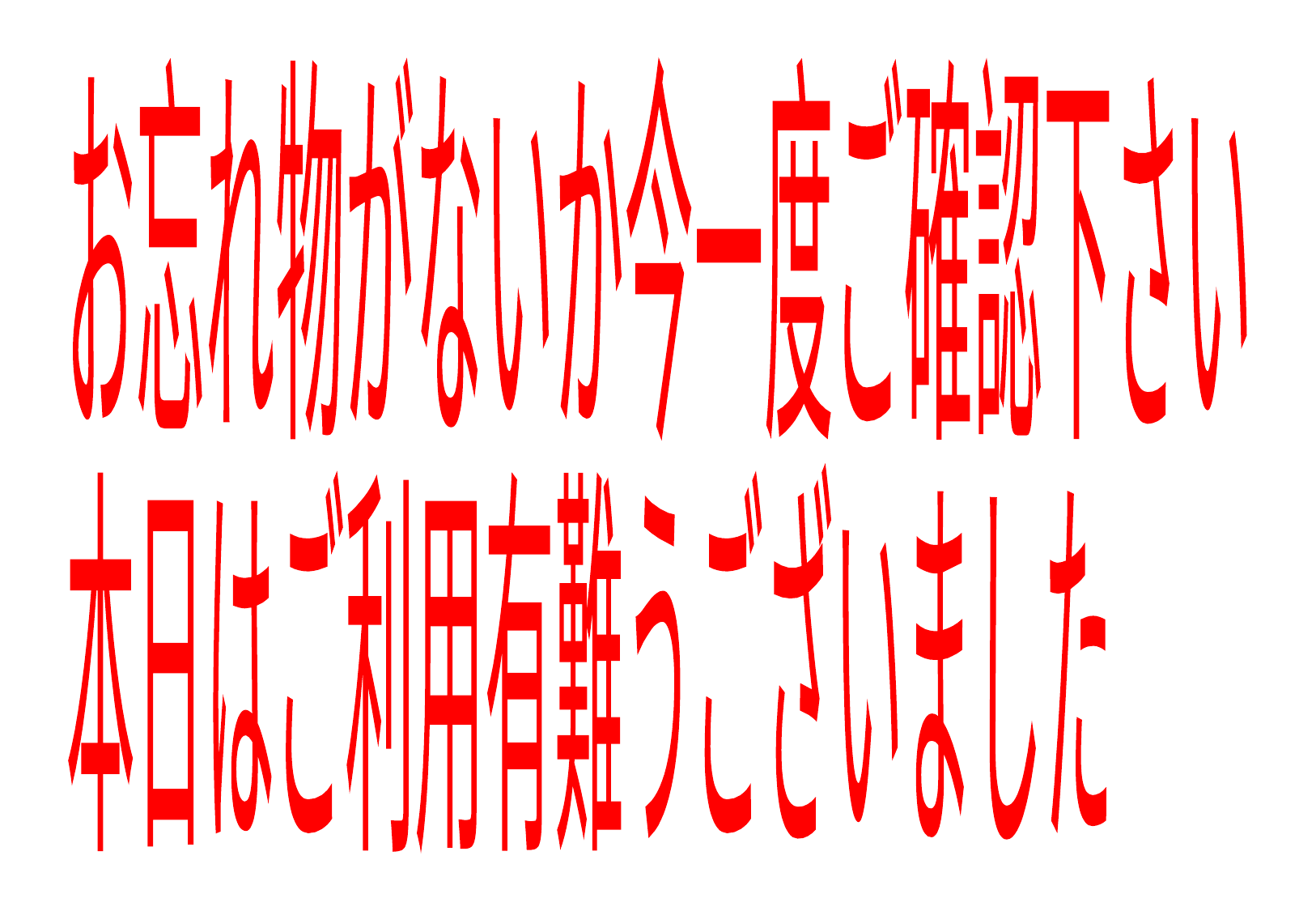

お忘れ物がないか
今一度ご確認下さい
本日はご利用有難う
ございました